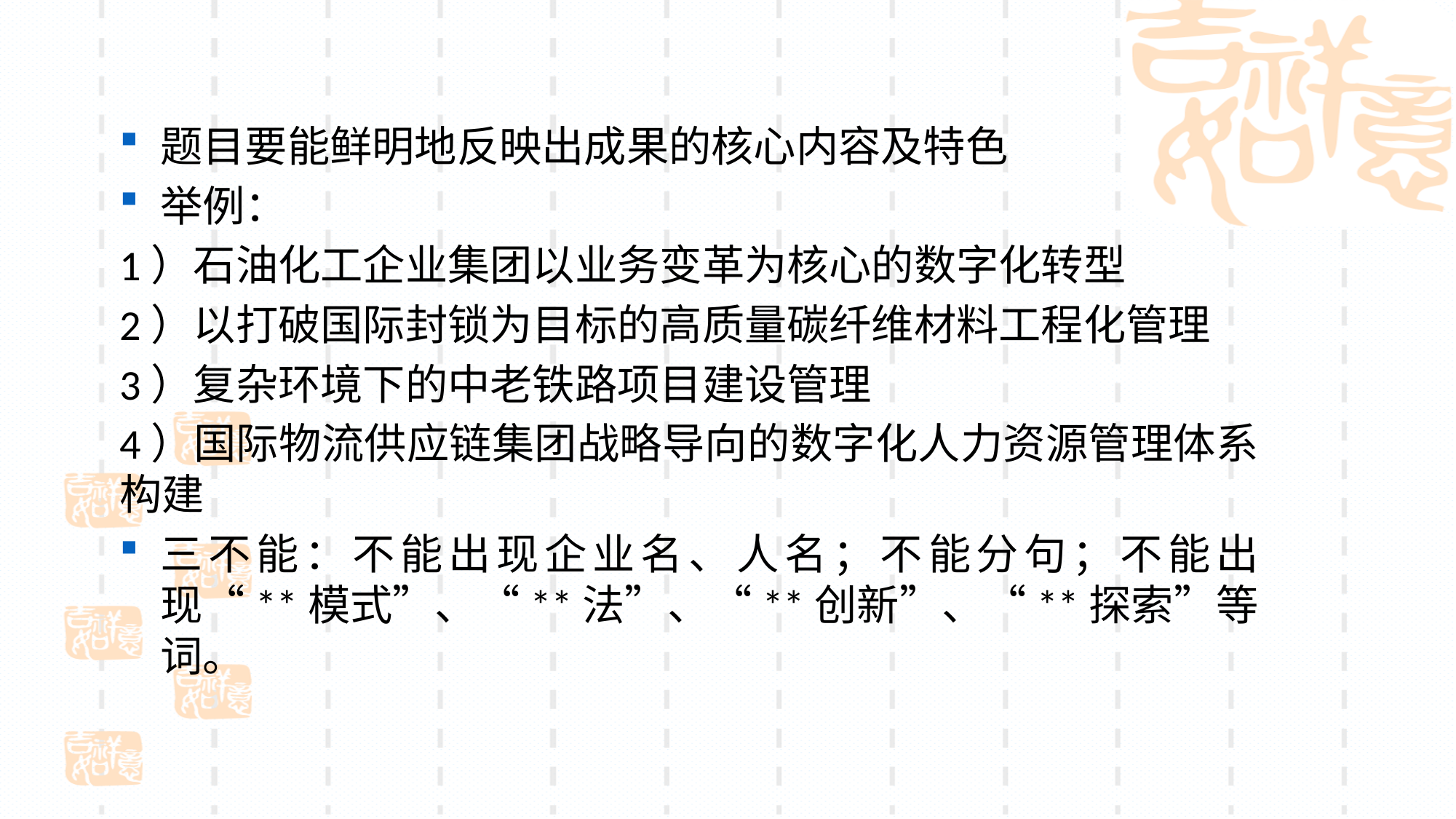

题目要能鲜明地反映出成果的核心内容及特色
举例：
1）石油化工企业集团以业务变革为核心的数字化转型
2）以打破国际封锁为目标的高质量碳纤维材料工程化管理
3）复杂环境下的中老铁路项目建设管理
4）国际物流供应链集团战略导向的数字化人力资源管理体系 构建
三不能：不能出现企业名、人名；不能分句；不能出现“**模式”、“**法”、“**创新”、“**探索”等词。